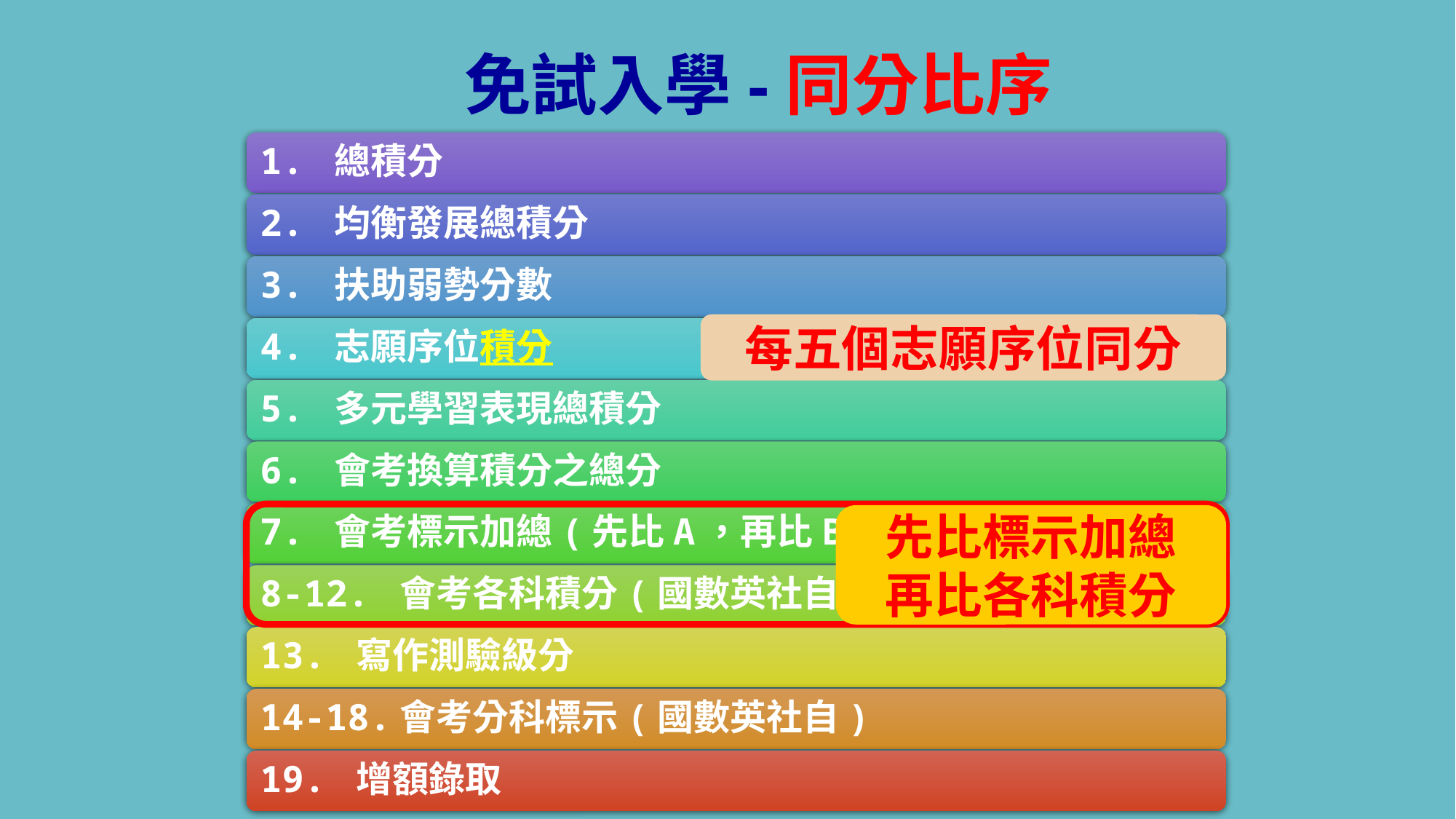

免試入學-同分比序
1. 總積分
2. 均衡發展總積分
3. 扶助弱勢分數
4. 志願序位積分
5. 多元學習表現總積分
6. 會考換算積分之總分
7. 會考標示加總(先比A，再比B)
8-12. 會考各科積分(國數英社自)
13. 寫作測驗級分
14-18.會考分科標示(國數英社自)
19. 增額錄取
每五個志願序位同分

先比標示加總
再比各科積分